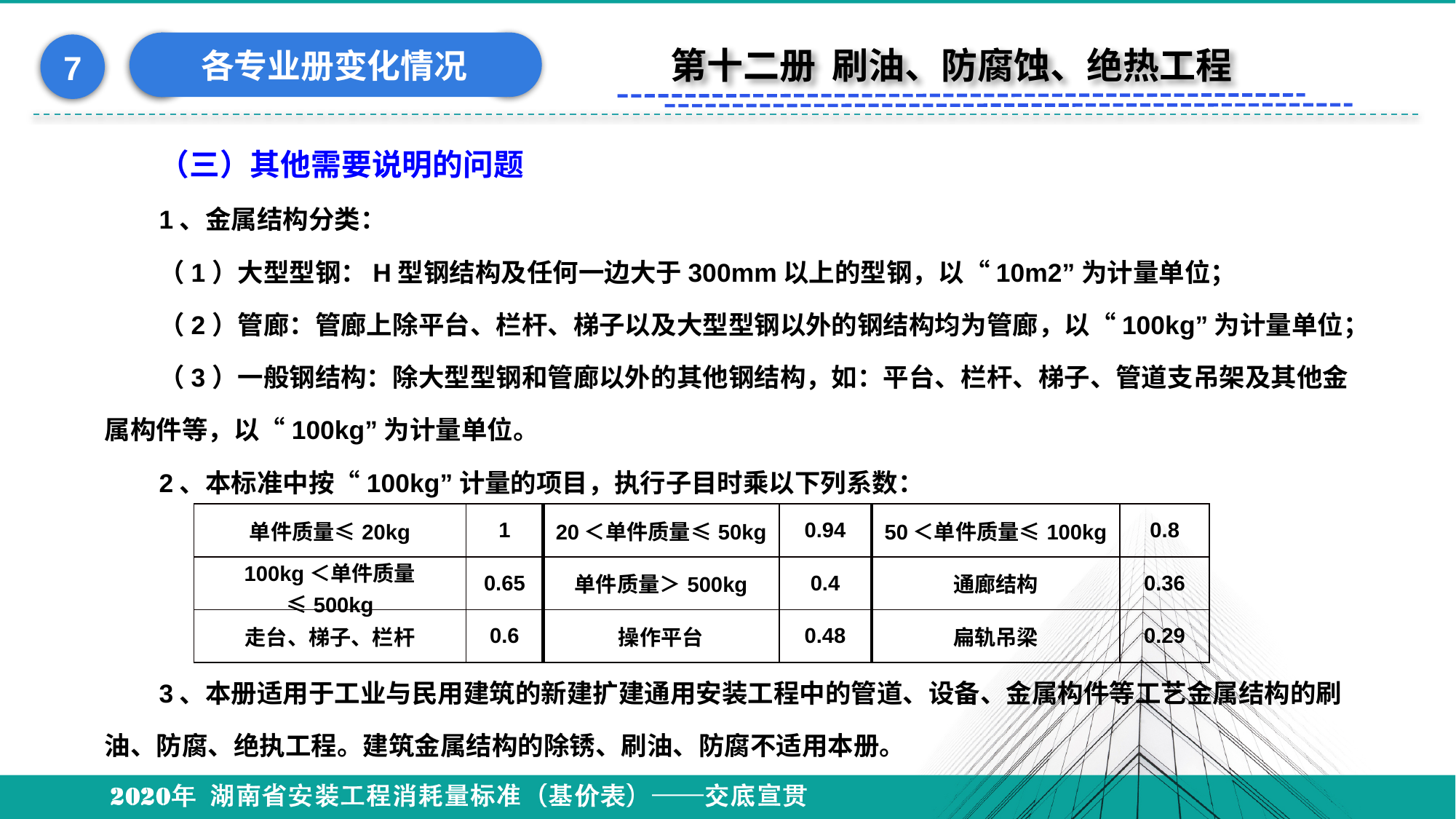

各专业册变化情况

7
第十二册  刷油、防腐蚀、绝热工程
（三）其他需要说明的问题
1、金属结构分类：
（1）大型型钢：H型钢结构及任何一边大于300mm以上的型钢，以“10m2”为计量单位；
（2）管廊：管廊上除平台、栏杆、梯子以及大型型钢以外的钢结构均为管廊，以“100kg”为计量单位；
（3）一般钢结构：除大型型钢和管廊以外的其他钢结构，如：平台、栏杆、梯子、管道支吊架及其他金属构件等，以“100kg”为计量单位。
2、本标准中按“100kg”计量的项目，执行子目时乘以下列系数：

3、本册适用于工业与民用建筑的新建扩建通用安装工程中的管道、设备、金属构件等工艺金属结构的刷油、防腐、绝执工程。建筑金属结构的除锈、刷油、防腐不适用本册。

| 单件质量≤20kg | 1 | 20＜单件质量≤50kg | 0.94 | 50＜单件质量≤100kg | 0.8 |
| --- | --- | --- | --- | --- | --- |
| 100kg＜单件质量≤500kg | 0.65 | 单件质量＞500kg | 0.4 | 通廊结构 | 0.36 |
| 走台、梯子、栏杆 | 0.6 | 操作平台 | 0.48 | 扁轨吊梁 | 0.29 |